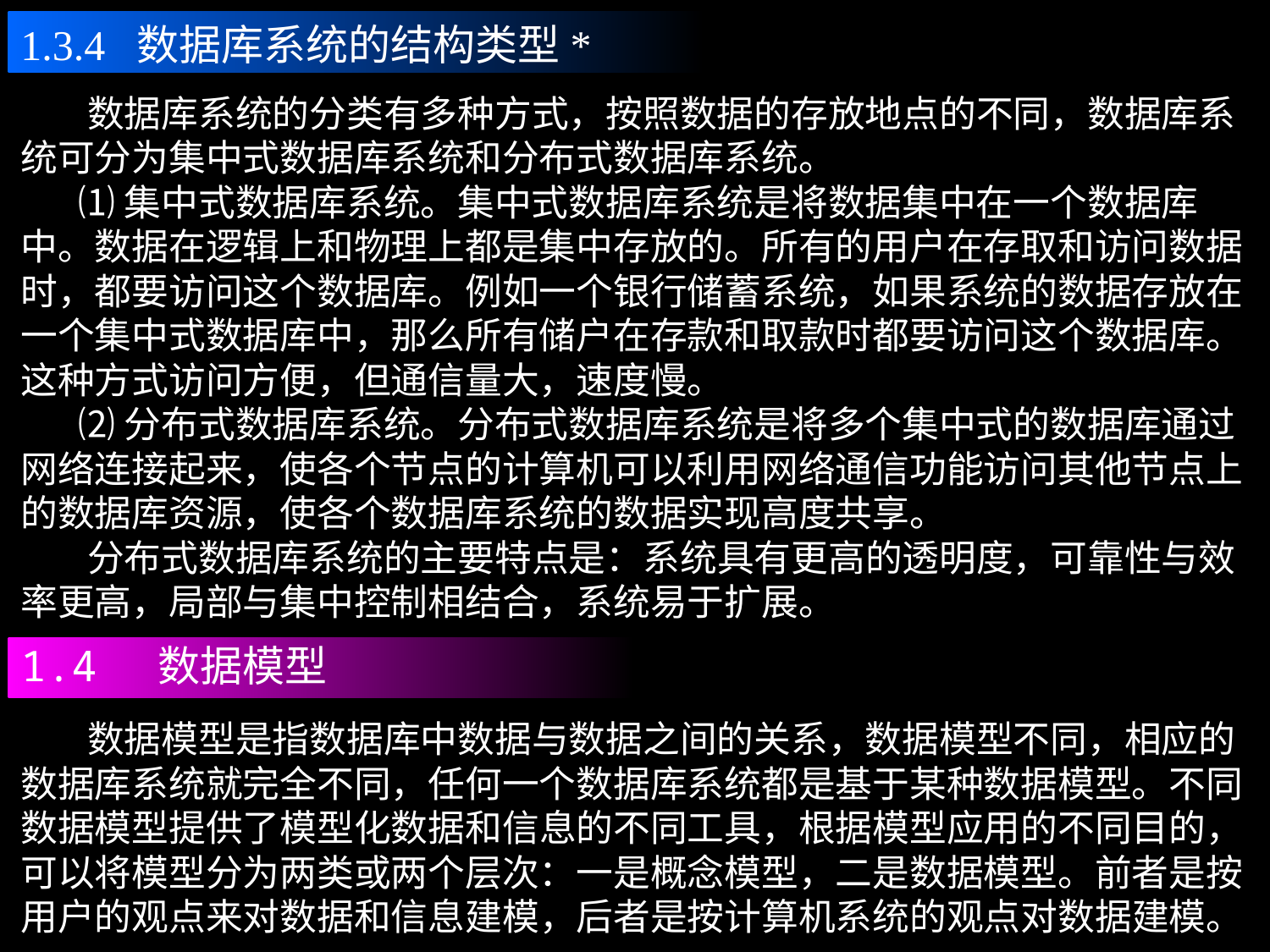

1.3.4  数据库系统的结构类型*
       数据库系统的分类有多种方式，按照数据的存放地点的不同，数据库系统可分为集中式数据库系统和分布式数据库系统。
       ⑴集中式数据库系统。集中式数据库系统是将数据集中在一个数据库中。数据在逻辑上和物理上都是集中存放的。所有的用户在存取和访问数据时，都要访问这个数据库。例如一个银行储蓄系统，如果系统的数据存放在一个集中式数据库中，那么所有储户在存款和取款时都要访问这个数据库。这种方式访问方便，但通信量大，速度慢。
       ⑵分布式数据库系统。分布式数据库系统是将多个集中式的数据库通过网络连接起来，使各个节点的计算机可以利用网络通信功能访问其他节点上的数据库资源，使各个数据库系统的数据实现高度共享。
       分布式数据库系统的主要特点是：系统具有更高的透明度，可靠性与效率更高，局部与集中控制相结合，系统易于扩展。
1.4  数据模型
       数据模型是指数据库中数据与数据之间的关系，数据模型不同，相应的数据库系统就完全不同，任何一个数据库系统都是基于某种数据模型。不同数据模型提供了模型化数据和信息的不同工具，根据模型应用的不同目的，可以将模型分为两类或两个层次：一是概念模型，二是数据模型。前者是按用户的观点来对数据和信息建模，后者是按计算机系统的观点对数据建模。